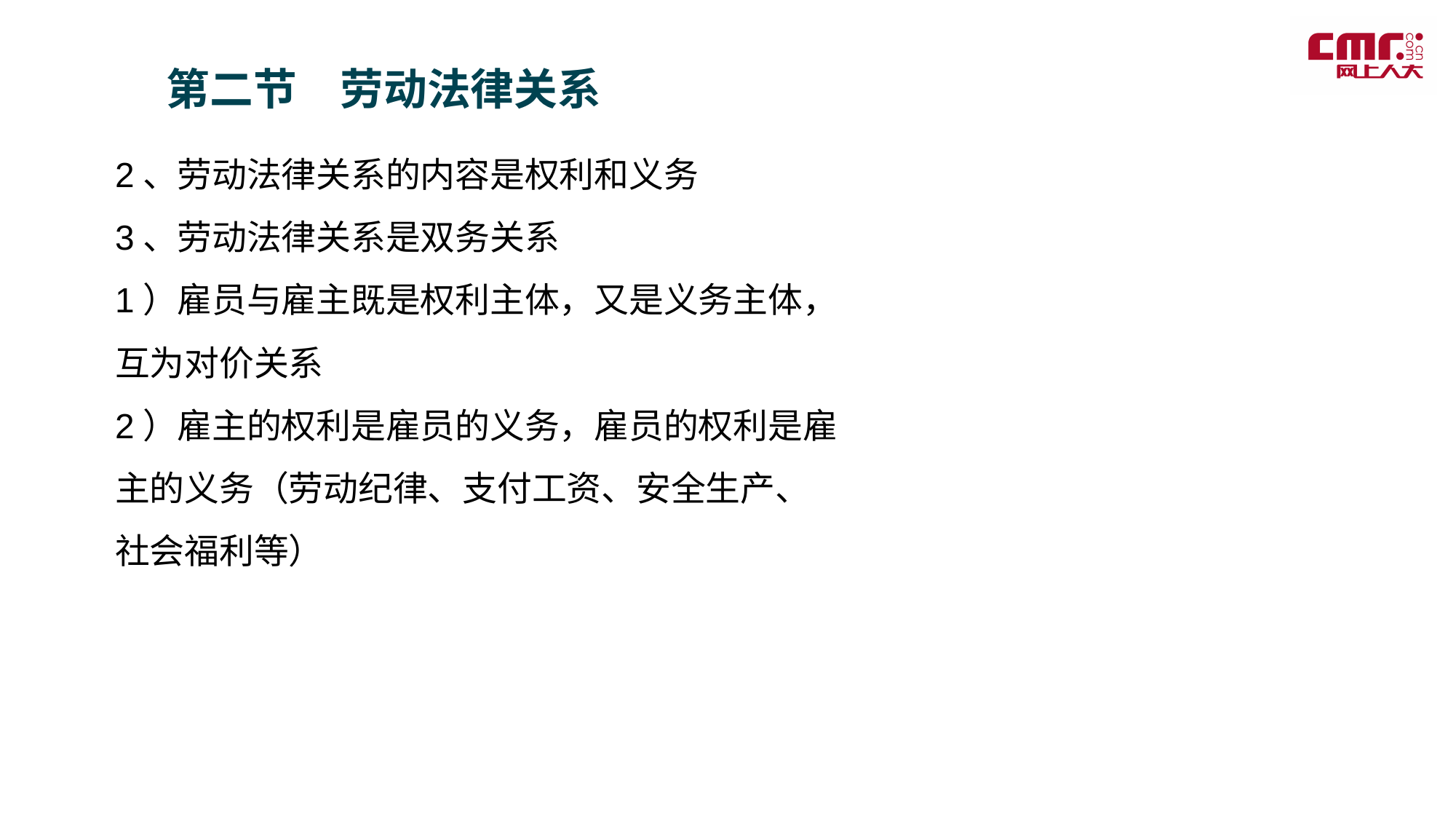

第二节　劳动法律关系
2、劳动法律关系的内容是权利和义务
3、劳动法律关系是双务关系
1）雇员与雇主既是权利主体，又是义务主体，互为对价关系
2）雇主的权利是雇员的义务，雇员的权利是雇主的义务（劳动纪律、支付工资、安全生产、社会福利等）